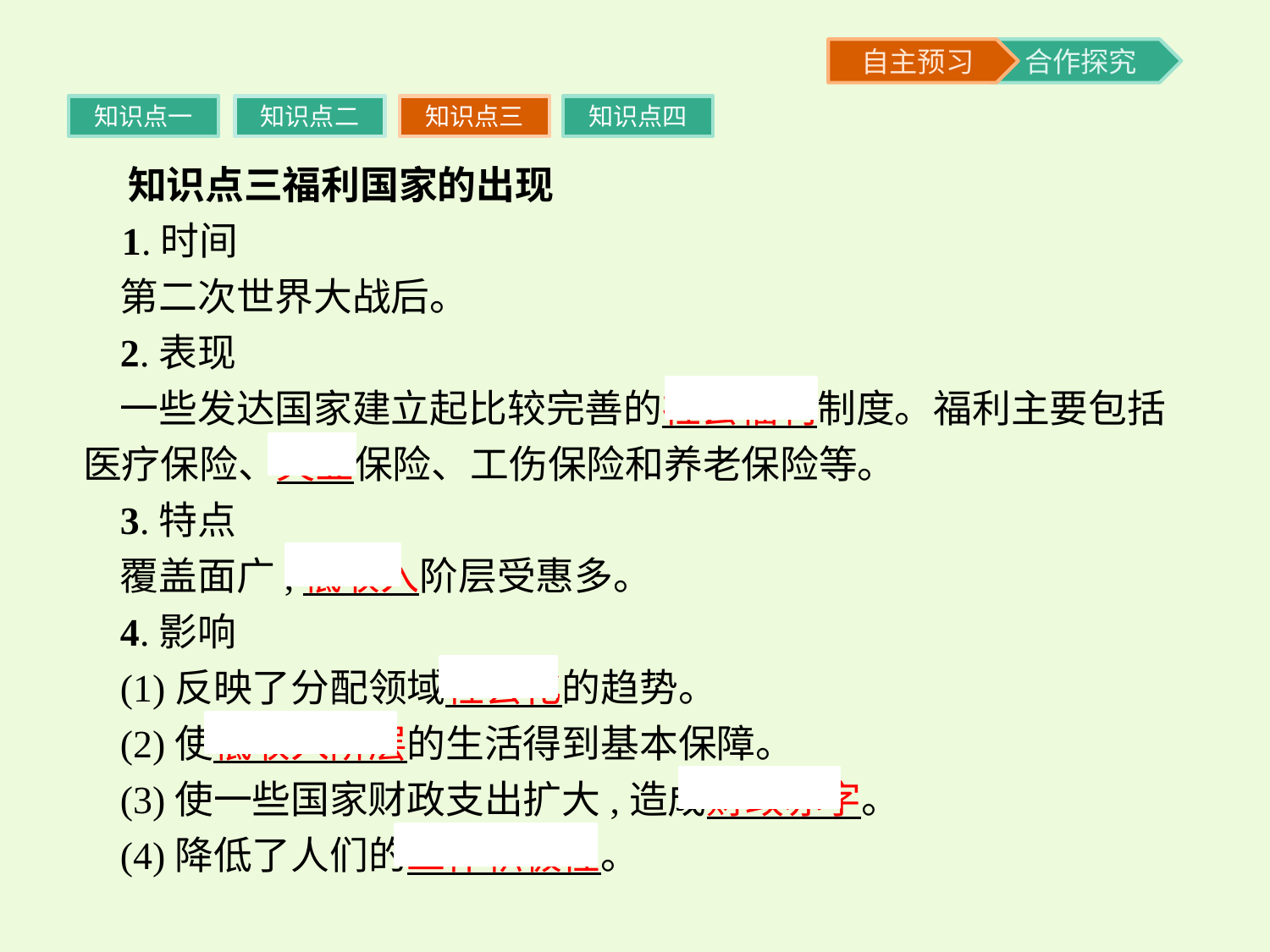

知识点一
知识点二
知识点三
知识点四
    知识点三福利国家的出现
    1.时间
第二次世界大战后。
2.表现
一些发达国家建立起比较完善的社会福利制度。福利主要包括医疗保险、失业保险、工伤保险和养老保险等。
3.特点
覆盖面广,低收入阶层受惠多。
4.影响
(1)反映了分配领域社会化的趋势。
(2)使低收入阶层的生活得到基本保障。
(3)使一些国家财政支出扩大,造成财政赤字。
(4)降低了人们的工作积极性。